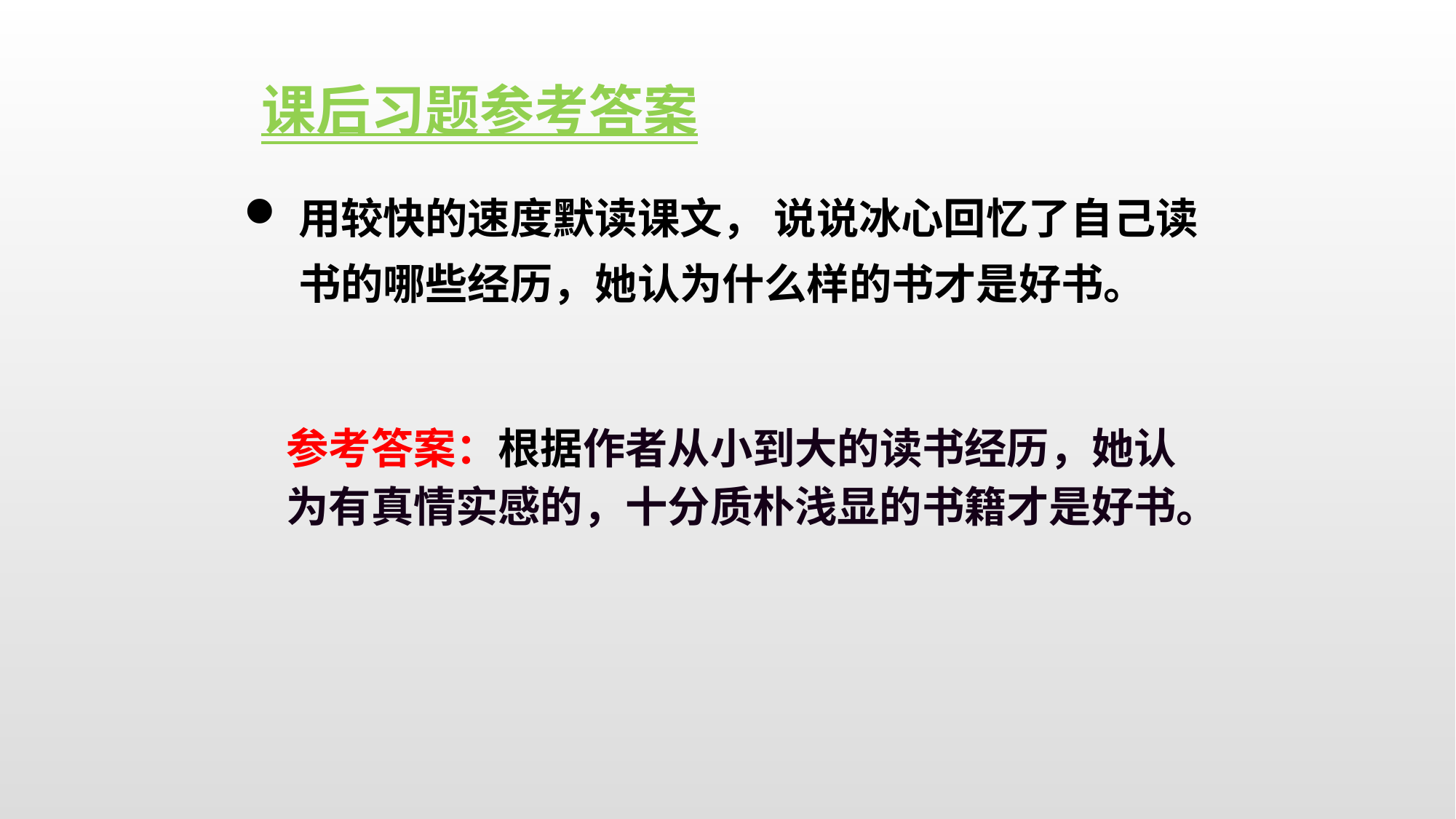

课后习题参考答案
用较快的速度默读课文， 说说冰心回忆了自己读书的哪些经历，她认为什么样的书才是好书。
参考答案：根据作者从小到大的读书经历，她认为有真情实感的，十分质朴浅显的书籍才是好书。